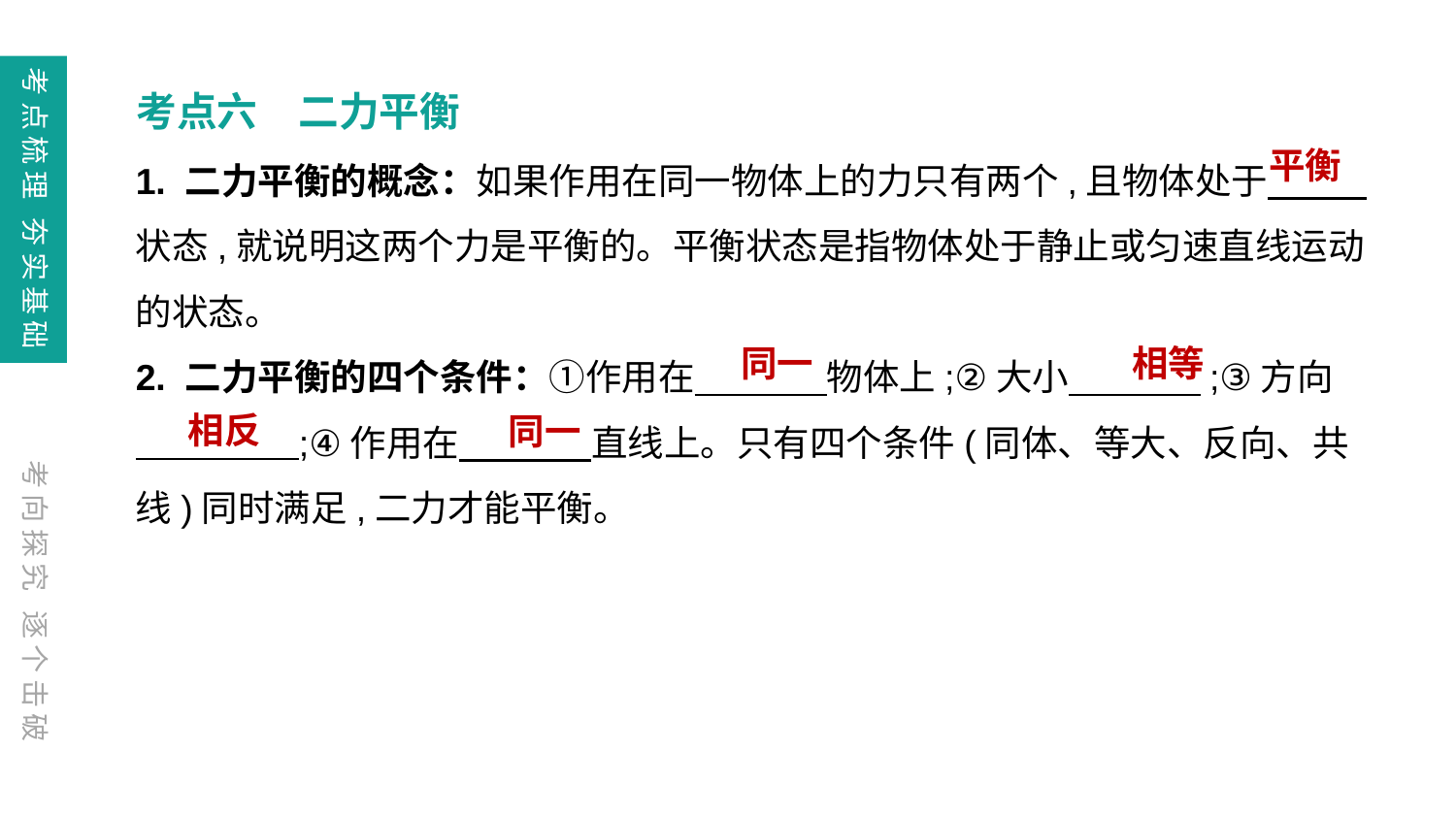

考点梳理 夯实基础
考点六　二力平衡
1. 二力平衡的概念：如果作用在同一物体上的力只有两个,且物体处于
状态,就说明这两个力是平衡的。平衡状态是指物体处于静止或匀速直线运动的状态。
2. 二力平衡的四个条件：①作用在                物体上;②大小                ;③方向
                ;④作用在                直线上。只有四个条件(同体、等大、反向、共线)同时满足,二力才能平衡。
平衡
同一
相等
相反
同一
考向探究 逐个击破